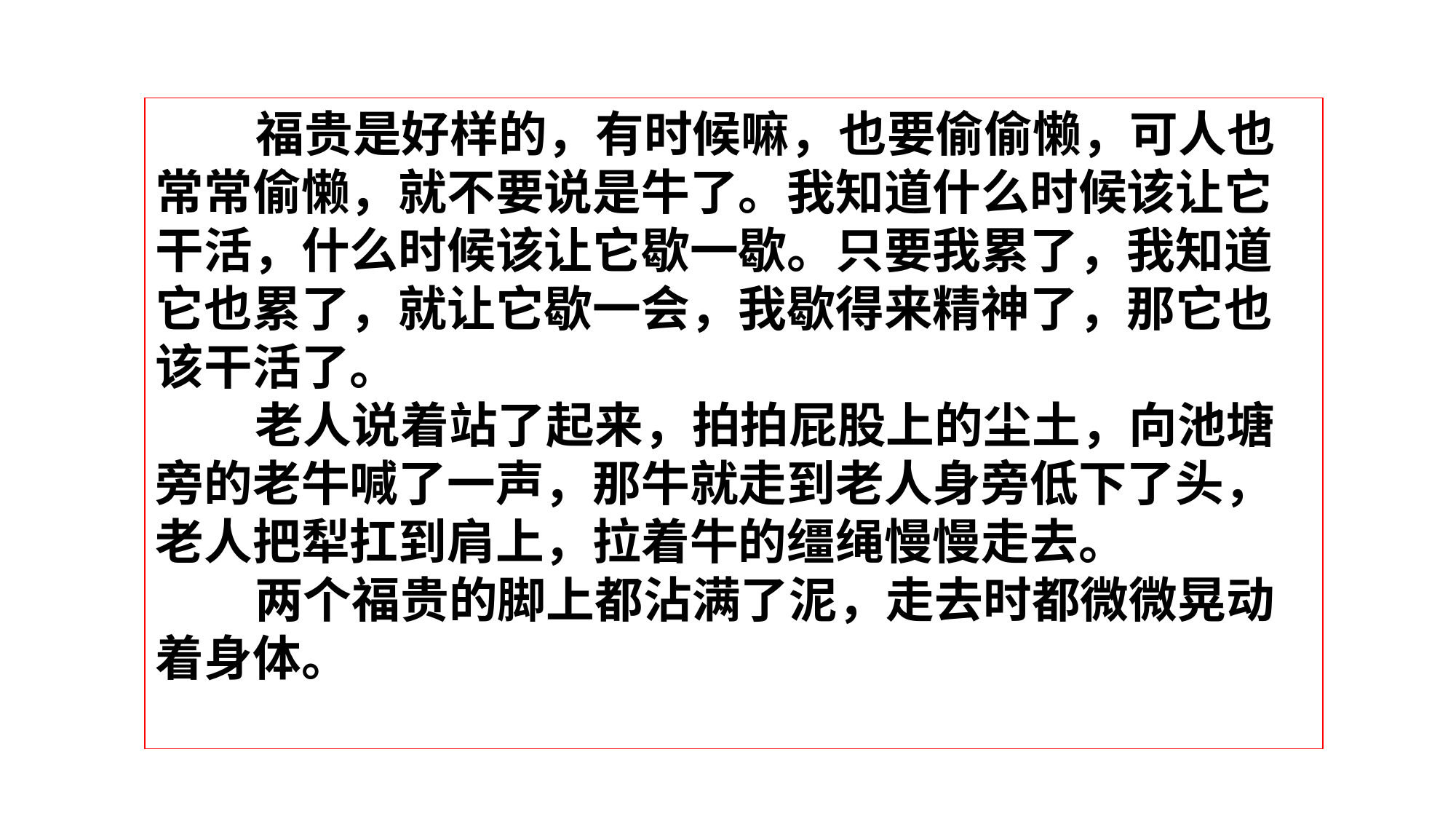

福贵是好样的，有时候嘛，也要偷偷懒，可人也常常偷懒，就不要说是牛了。我知道什么时候该让它干活，什么时候该让它歇一歇。只要我累了，我知道它也累了，就让它歇一会，我歇得来精神了，那它也该干活了。
     老人说着站了起来，拍拍屁股上的尘土，向池塘旁的老牛喊了一声，那牛就走到老人身旁低下了头，老人把犁扛到肩上，拉着牛的缰绳慢慢走去。
     两个福贵的脚上都沾满了泥，走去时都微微晃动着身体。